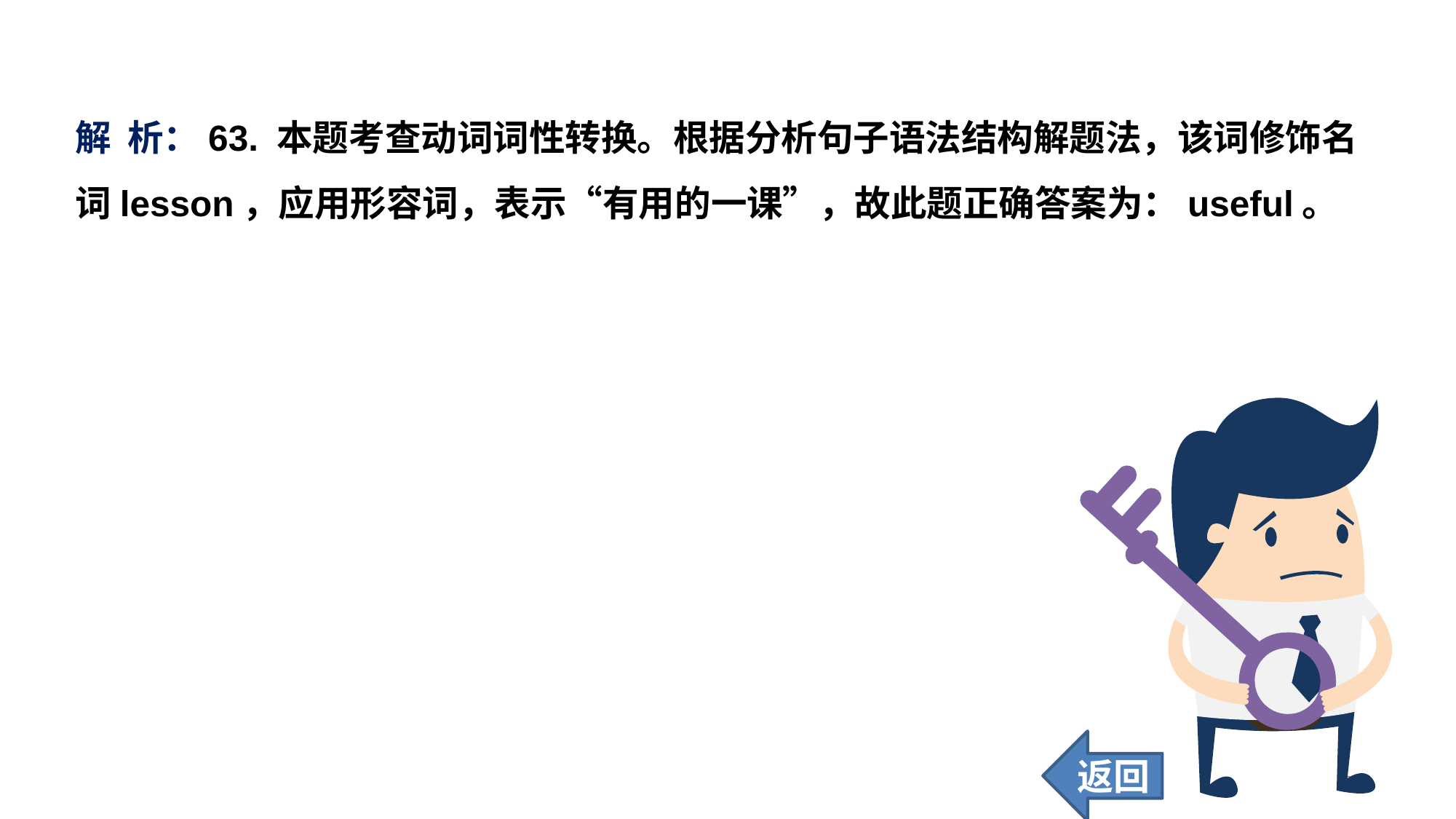

解  析：63. 本题考查动词词性转换。根据分析句子语法结构解题法，该词修饰名词lesson，应用形容词，表示“有用的一课”，故此题正确答案为：useful。

返回
240